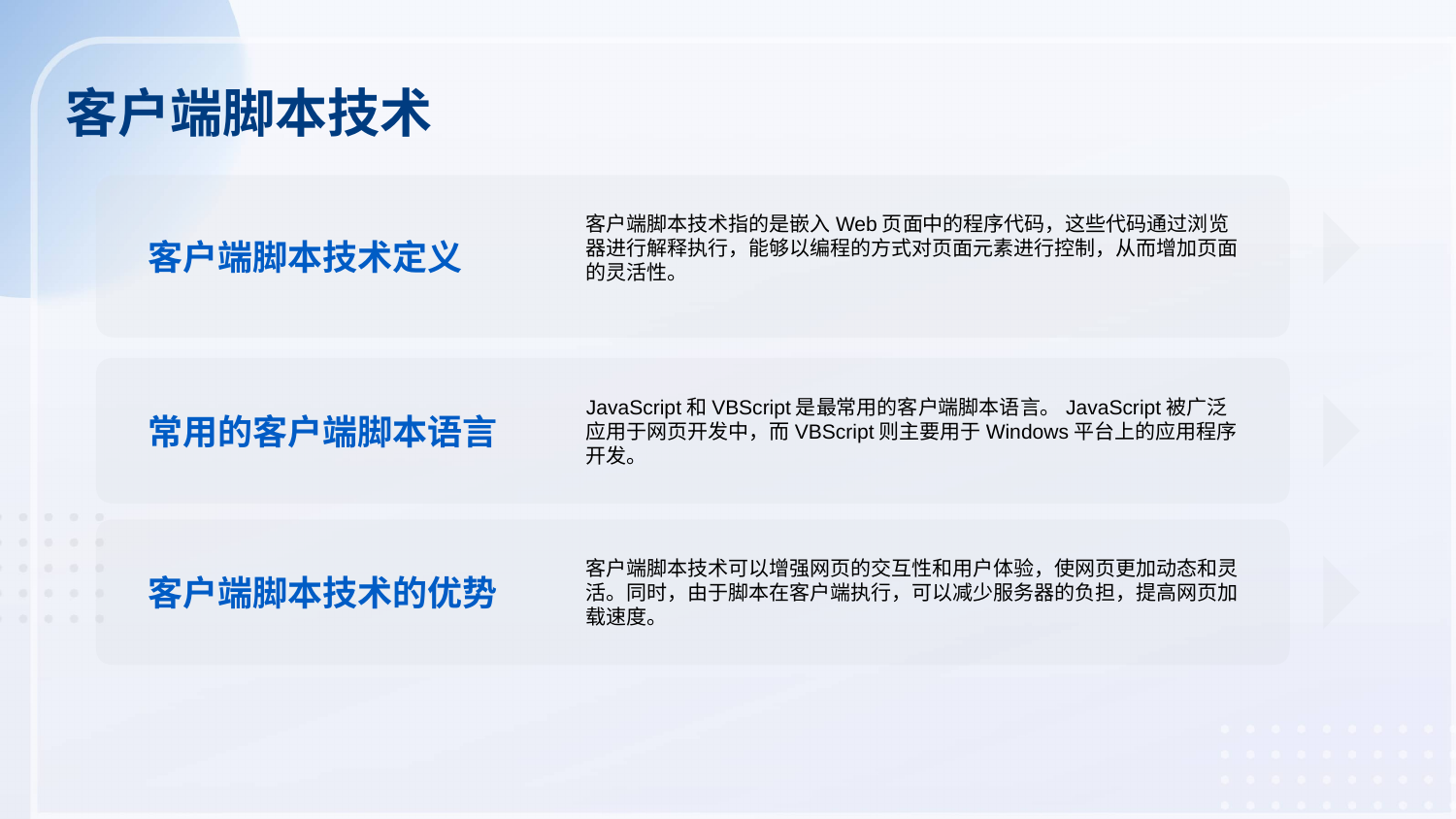

客户端脚本技术

客户端脚本技术指的是嵌入Web页面中的程序代码，这些代码通过浏览器进行解释执行，能够以编程的方式对页面元素进行控制，从而增加页面的灵活性。
客户端脚本技术定义

JavaScript和VBScript是最常用的客户端脚本语言。JavaScript被广泛应用于网页开发中，而VBScript则主要用于Windows平台上的应用程序开发。
常用的客户端脚本语言

客户端脚本技术可以增强网页的交互性和用户体验，使网页更加动态和灵活。同时，由于脚本在客户端执行，可以减少服务器的负担，提高网页加载速度。
客户端脚本技术的优势